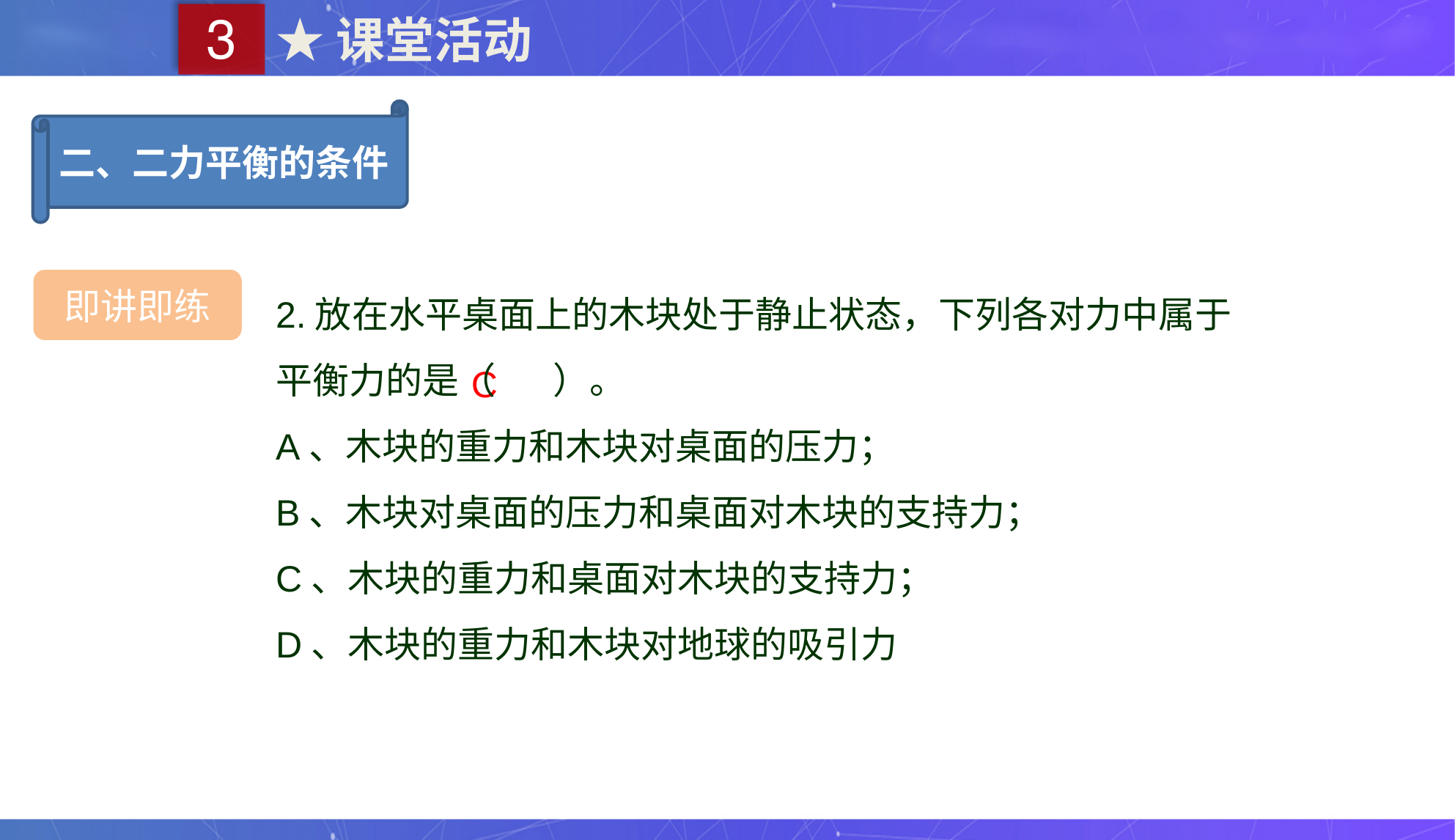

3
★课堂活动
二、二力平衡的条件
2.放在水平桌面上的木块处于静止状态，下列各对力中属于平衡力的是（       ）。
A、木块的重力和木块对桌面的压力；
B、木块对桌面的压力和桌面对木块的支持力；
C、木块的重力和桌面对木块的支持力；
D、木块的重力和木块对地球的吸引力
即讲即练
C